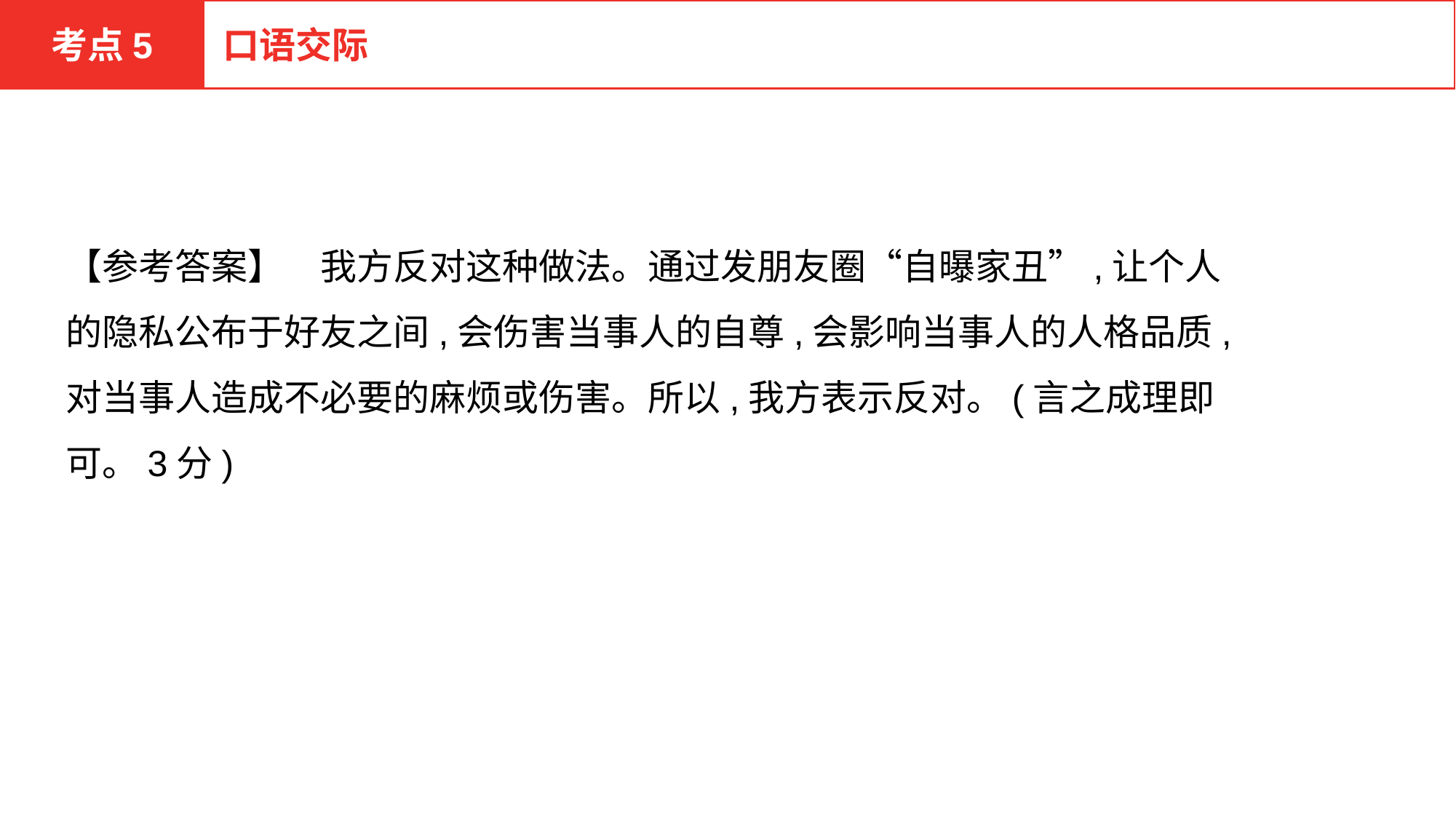

考点5
口语交际
【参考答案】　我方反对这种做法。通过发朋友圈“自曝家丑”,让个人的隐私公布于好友之间,会伤害当事人的自尊,会影响当事人的人格品质,对当事人造成不必要的麻烦或伤害。所以,我方表示反对。(言之成理即可。3分)